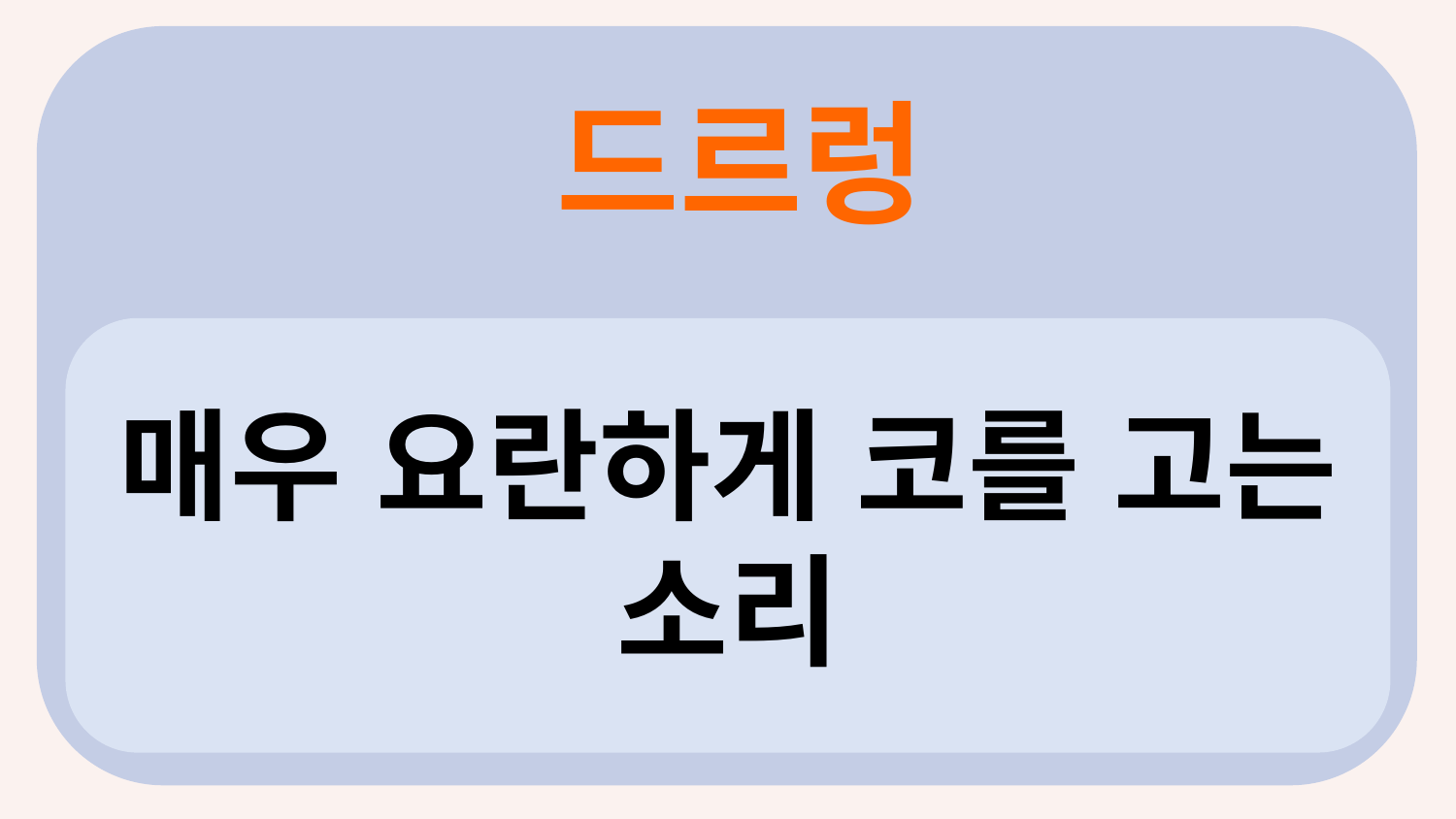

드르렁

?

매우 요란하게 코를 고는 소리